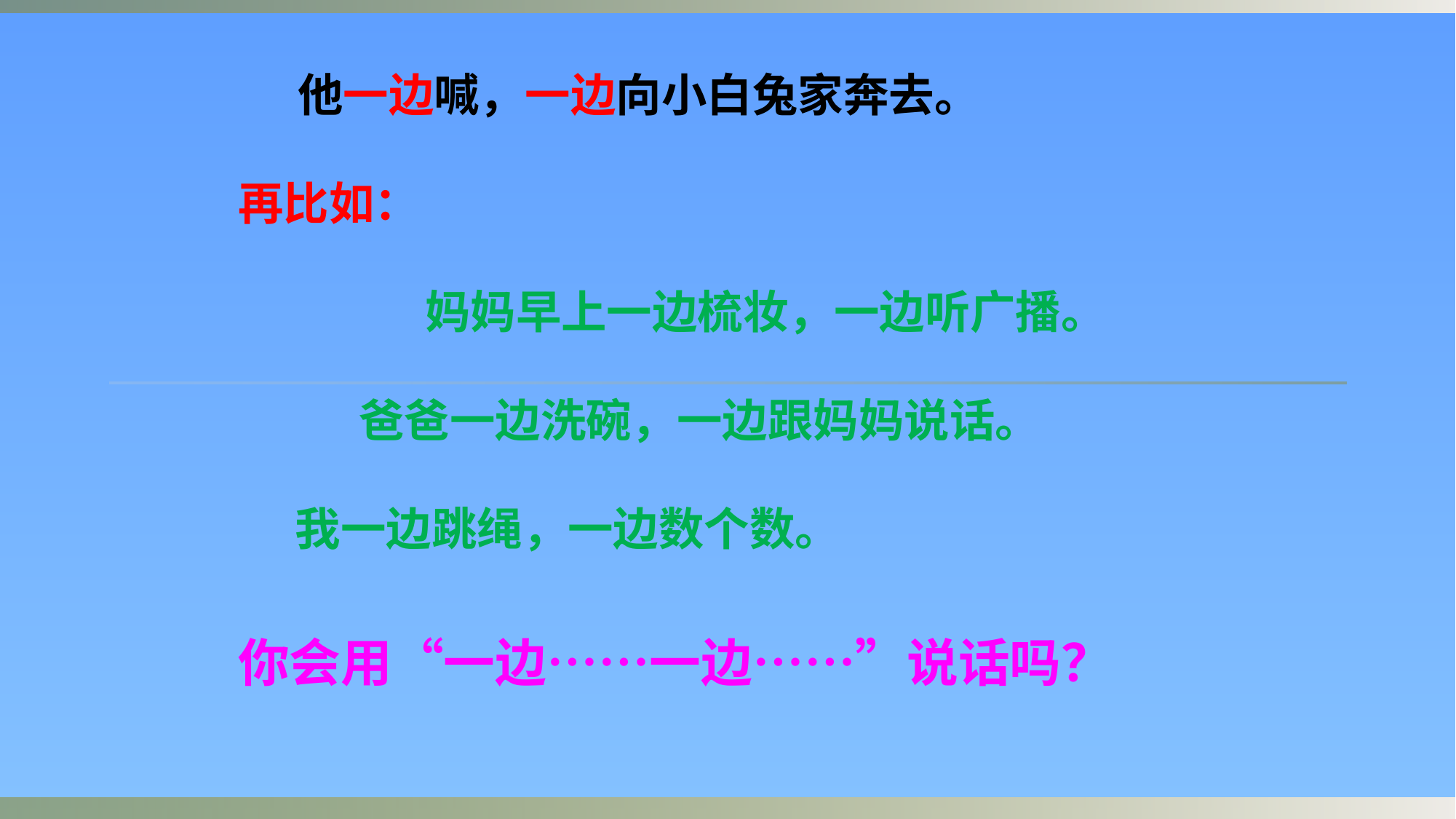

他一边喊，一边向小白兔家奔去。
再比如：
妈妈早上一边梳妆，一边听广播。
爸爸一边洗碗，一边跟妈妈说话。
我一边跳绳，一边数个数。
你会用“一边……一边……”说话吗？